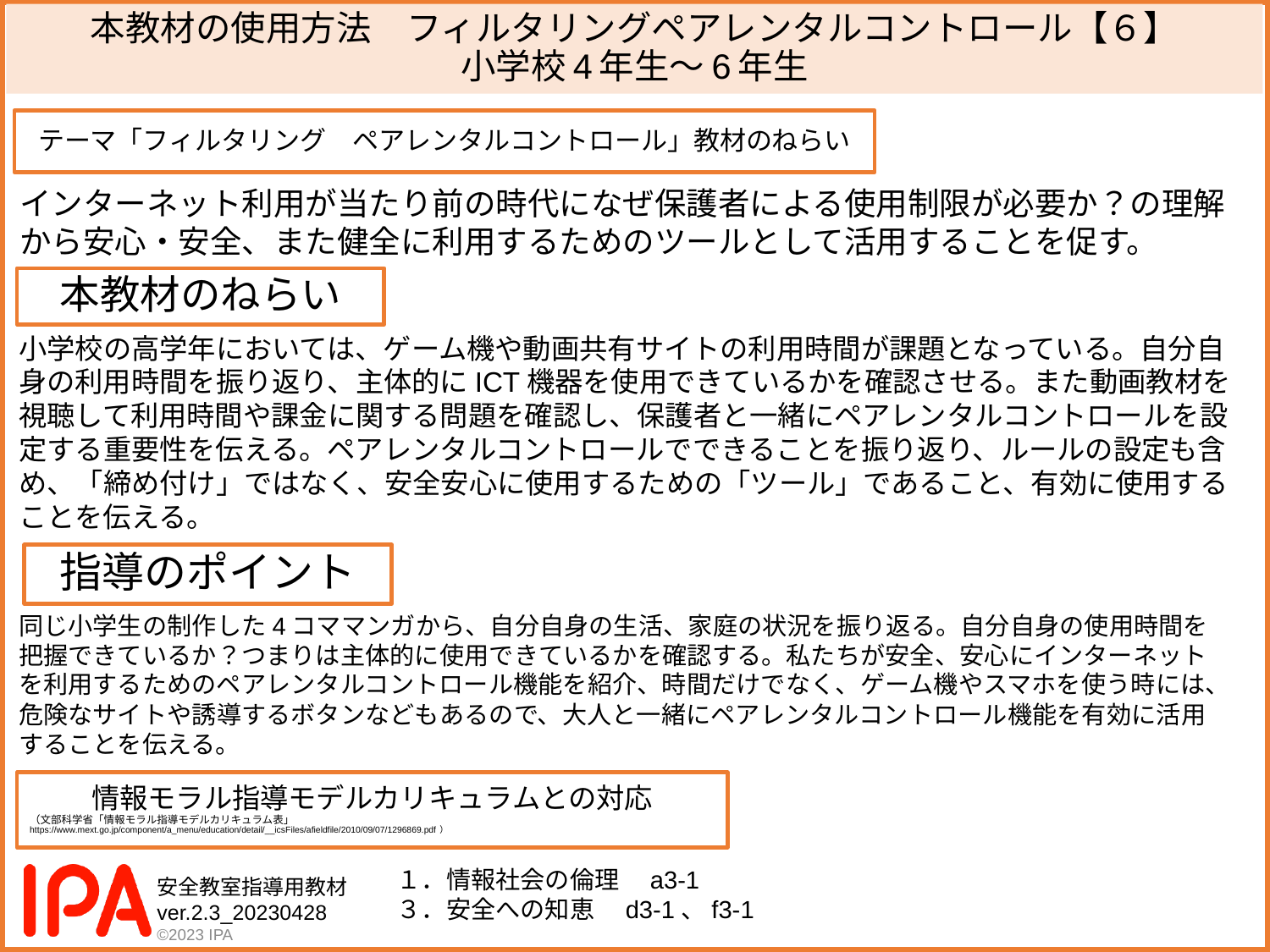

# 本教材の使用方法　フィルタリングペアレンタルコントロール【６】 小学校4年生～6年生
テーマ「フィルタリング　ペアレンタルコントロール」教材のねらい
インターネット利用が当たり前の時代になぜ保護者による使用制限が必要か？の理解
から安心・安全、また健全に利用するためのツールとして活用することを促す。
本教材のねらい
小学校の高学年においては、ゲーム機や動画共有サイトの利用時間が課題となっている。自分自身の利用時間を振り返り、主体的にICT機器を使用できているかを確認させる。また動画教材を視聴して利用時間や課金に関する問題を確認し、保護者と一緒にペアレンタルコントロールを設定する重要性を伝える。ペアレンタルコントロールでできることを振り返り、ルールの設定も含め、「締め付け」ではなく、安全安心に使用するための「ツール」であること、有効に使用することを伝える。

指導のポイント
同じ小学生の制作した4コママンガから、自分自身の生活、家庭の状況を振り返る。自分自身の使用時間を把握できているか？つまりは主体的に使用できているかを確認する。私たちが安全、安心にインターネットを利用するためのペアレンタルコントロール機能を紹介、時間だけでなく、ゲーム機やスマホを使う時には、危険なサイトや誘導するボタンなどもあるので、大人と一緒にペアレンタルコントロール機能を有効に活用することを伝える。

情報モラル指導モデルカリキュラムとの対応
（文部科学省「情報モラル指導モデルカリキュラム表」
https://www.mext.go.jp/component/a_menu/education/detail/__icsFiles/afieldfile/2010/09/07/1296869.pdf）
１．情報社会の倫理　a3-1
３．安全への知恵　d3-1、f3-1